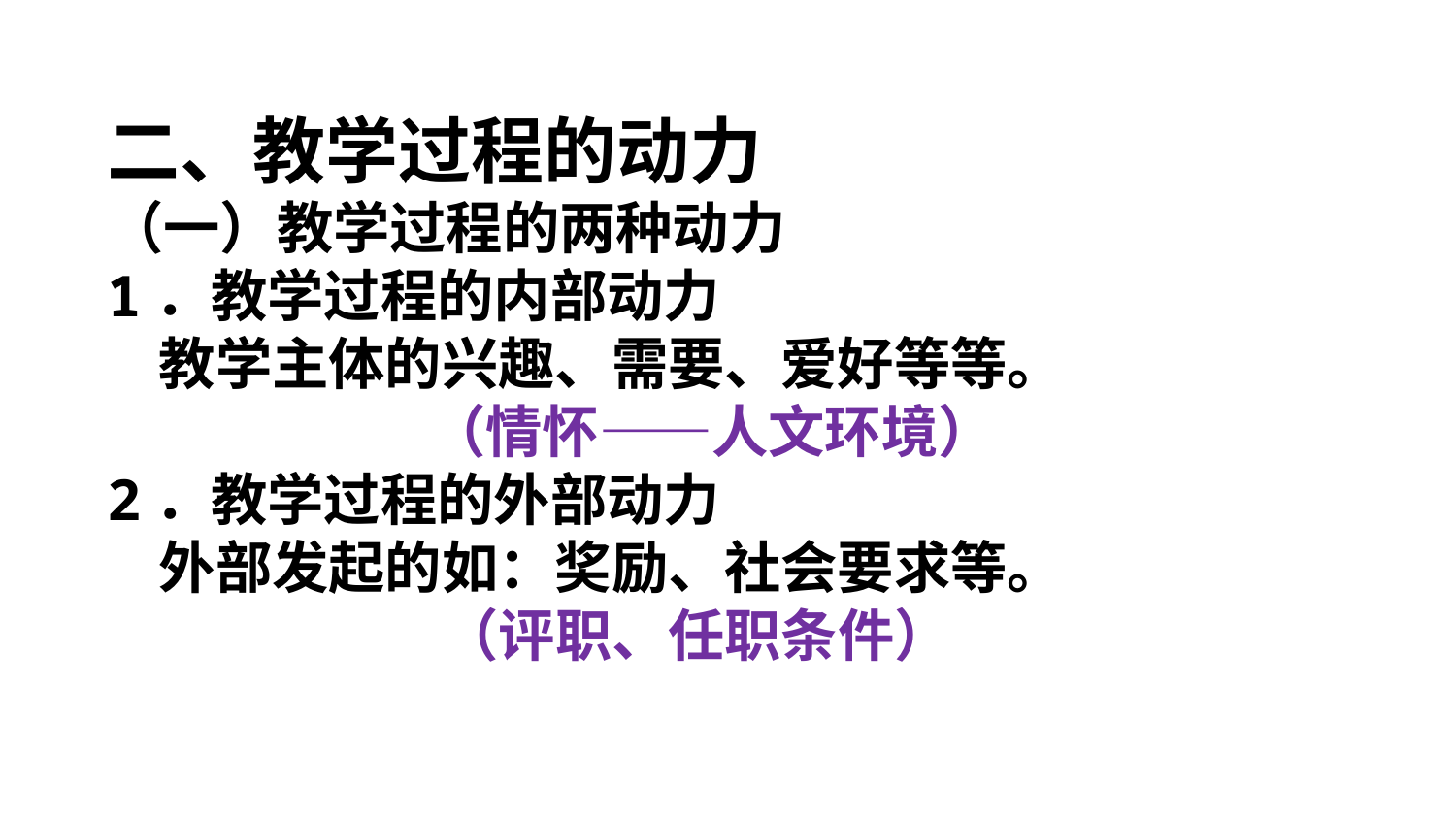

二、教学过程的动力
（一）教学过程的两种动力
1．教学过程的内部动力
   教学主体的兴趣、需要、爱好等等。
                        （情怀——人文环境）
2．教学过程的外部动力
   外部发起的如：奖励、社会要求等。
                         （评职、任职条件）